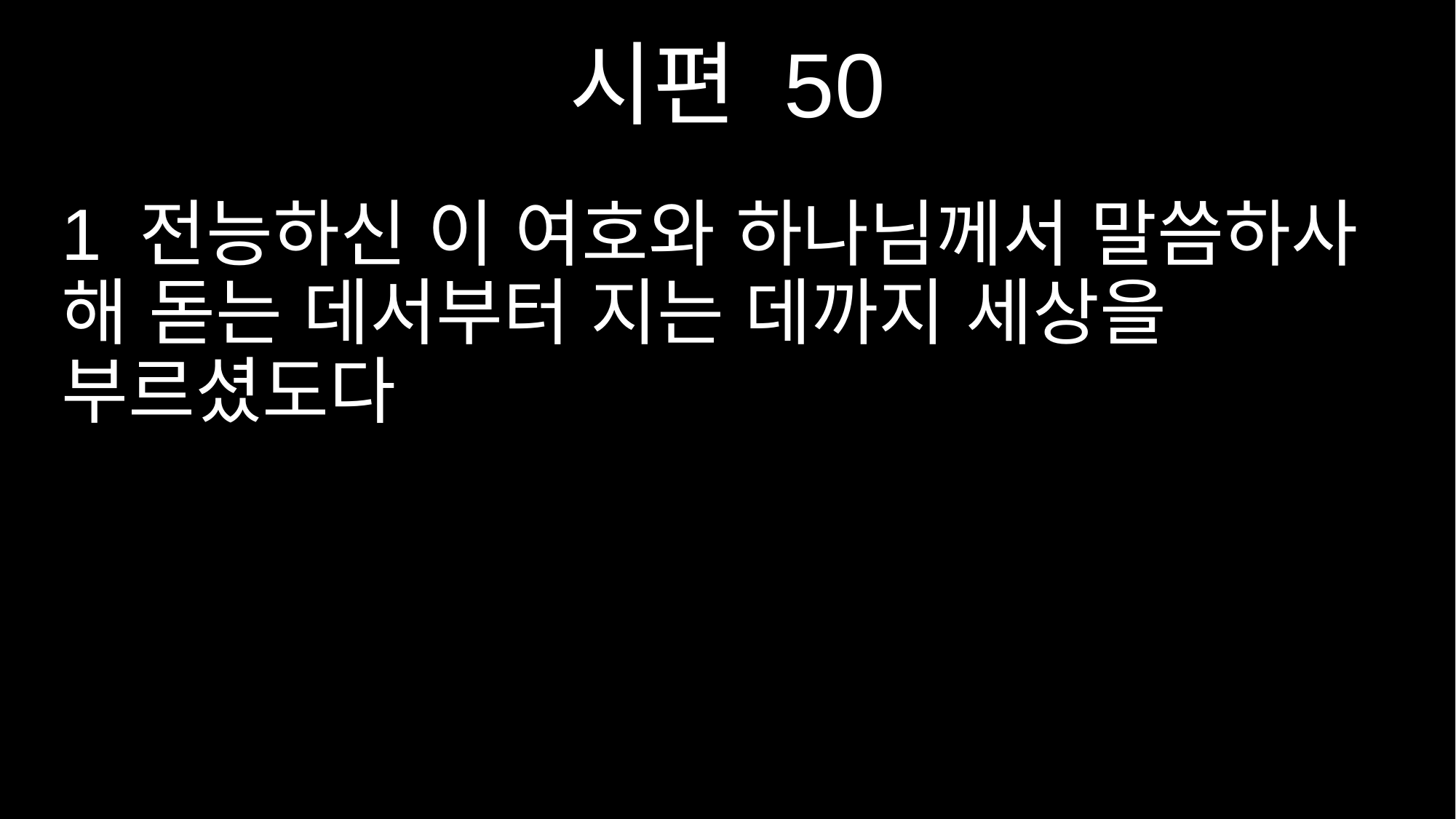

시편 50
1 전능하신 이 여호와 하나님께서 말씀하사 해 돋는 데서부터 지는 데까지 세상을 부르셨도다